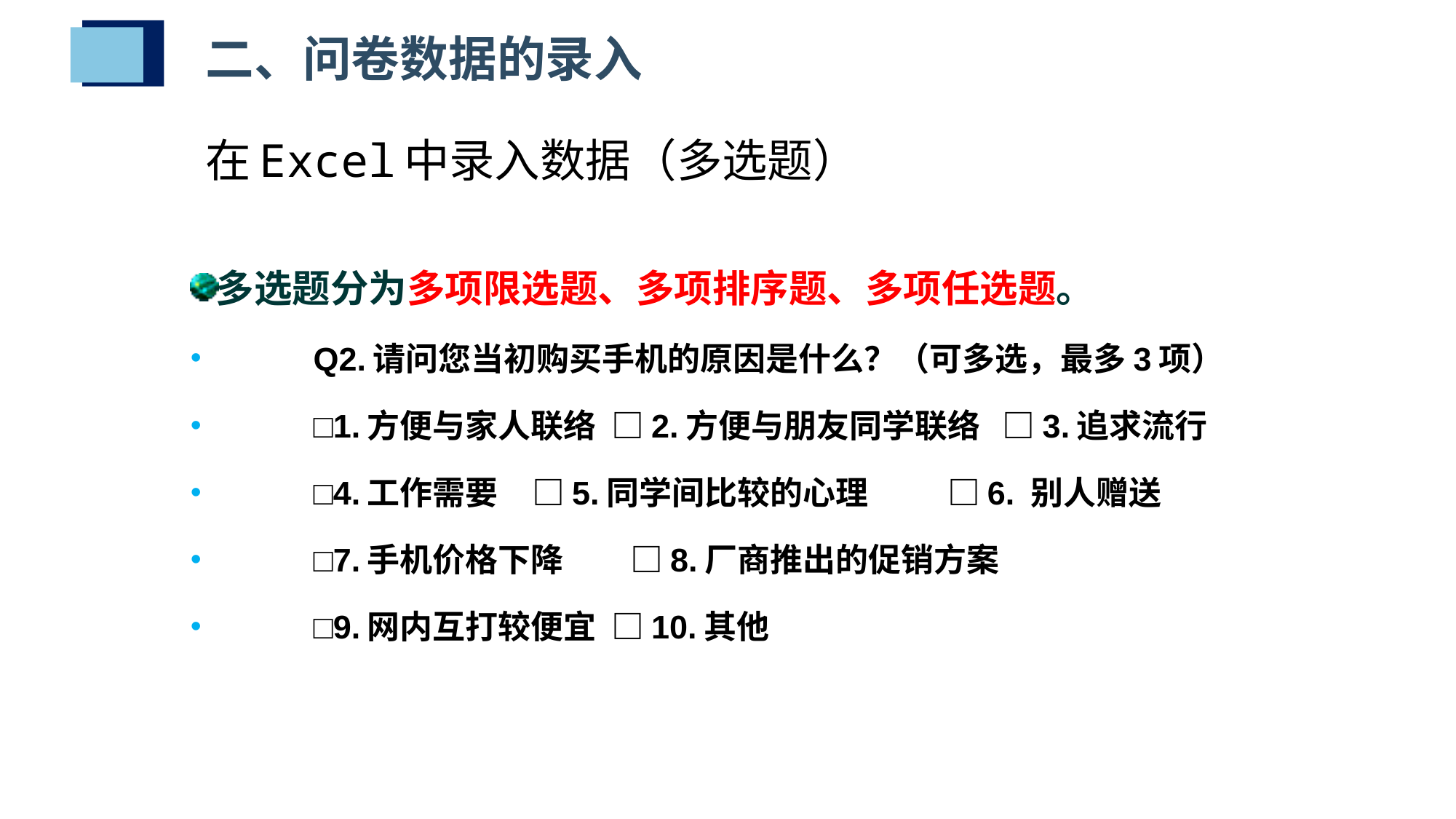

二、问卷数据的录入
# 在Excel中录入数据（多选题）
多选题分为多项限选题、多项排序题、多项任选题。
	Q2.请问您当初购买手机的原因是什么？（可多选，最多3项）
	□1.方便与家人联络  □2.方便与朋友同学联络   □3.追求流行
	□4.工作需要	   □5.同学间比较的心理	      □6. 别人赠送
	□7.手机价格下降	   □8.厂商推出的促销方案
	□9.网内互打较便宜  □10.其他